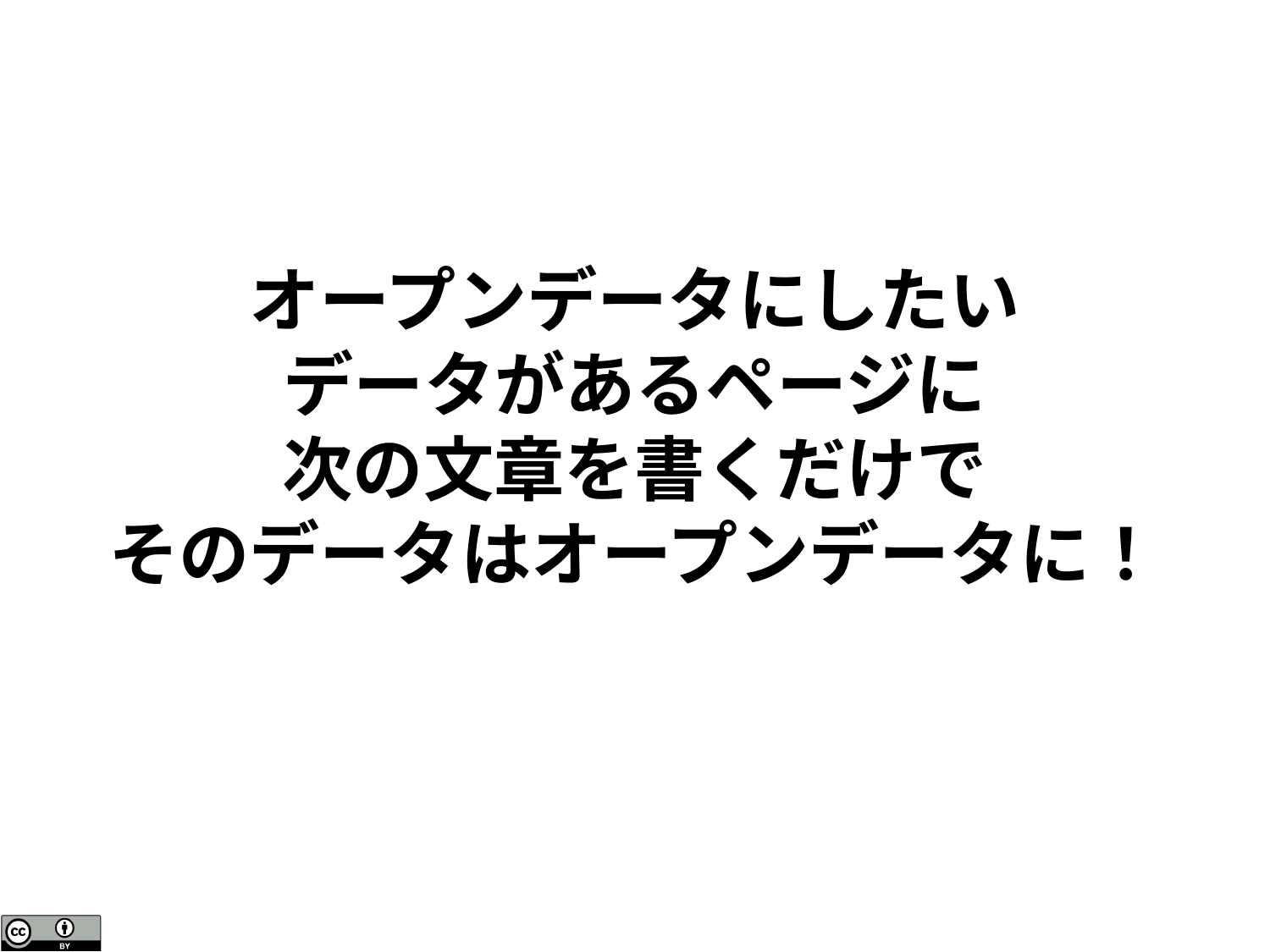

オープンデータにしたい
データがあるページに
次の文章を書くだけで
そのデータはオープンデータに！